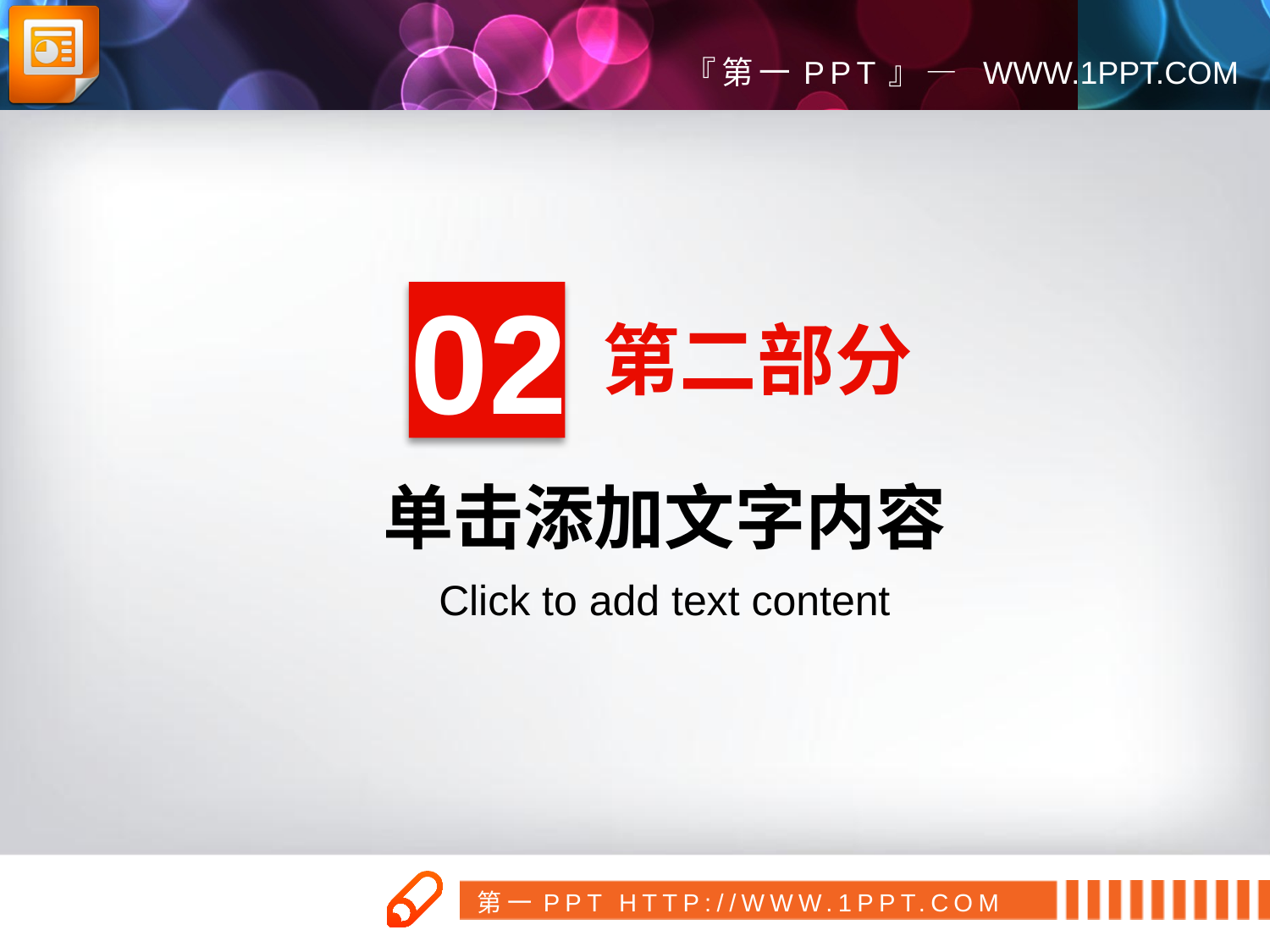

02

第二部分
单击添加文字内容
Click to add text content